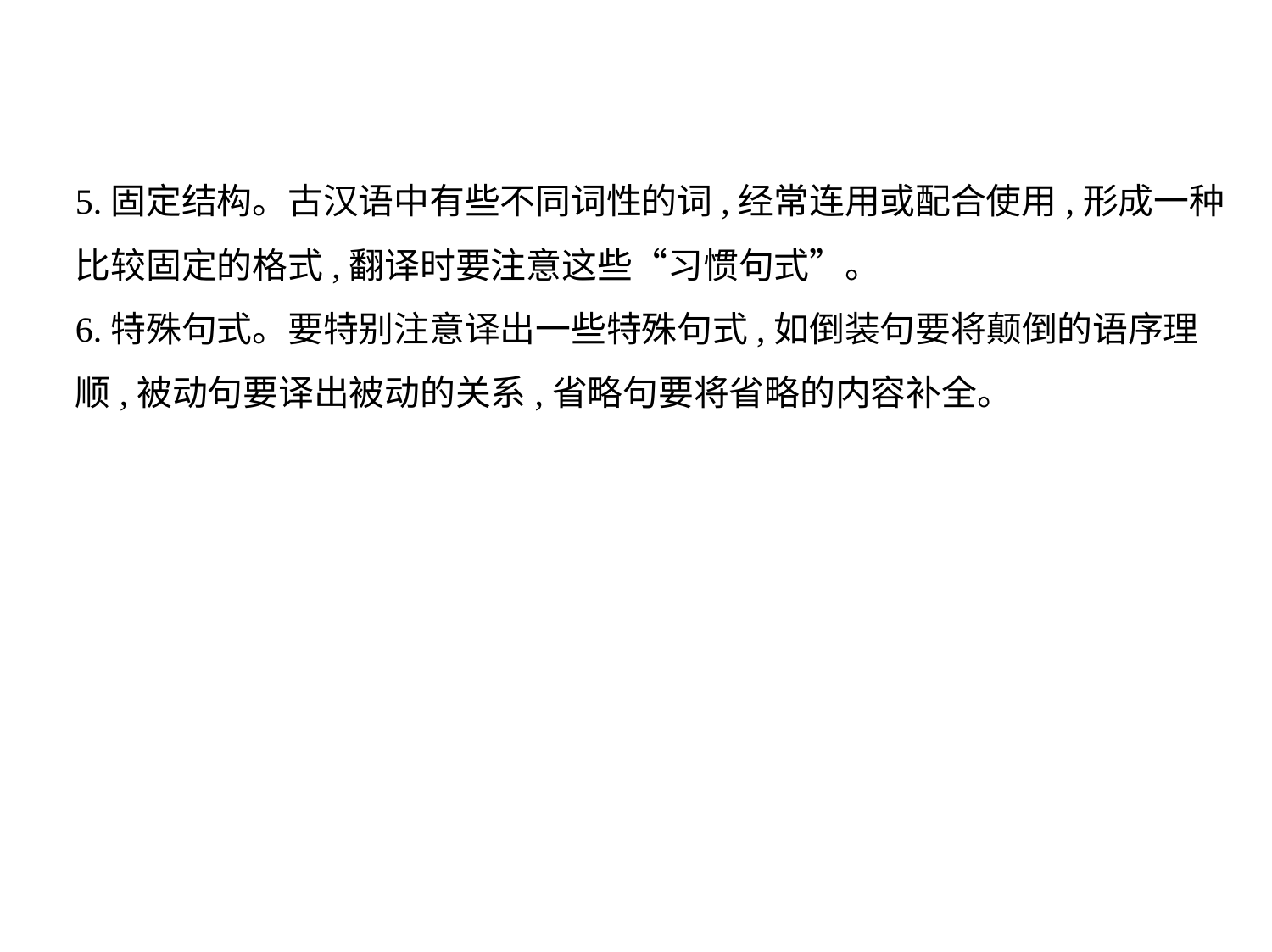

5.固定结构。古汉语中有些不同词性的词,经常连用或配合使用,形成一种
比较固定的格式,翻译时要注意这些“习惯句式”。
6.特殊句式。要特别注意译出一些特殊句式,如倒装句要将颠倒的语序理
顺,被动句要译出被动的关系,省略句要将省略的内容补全。